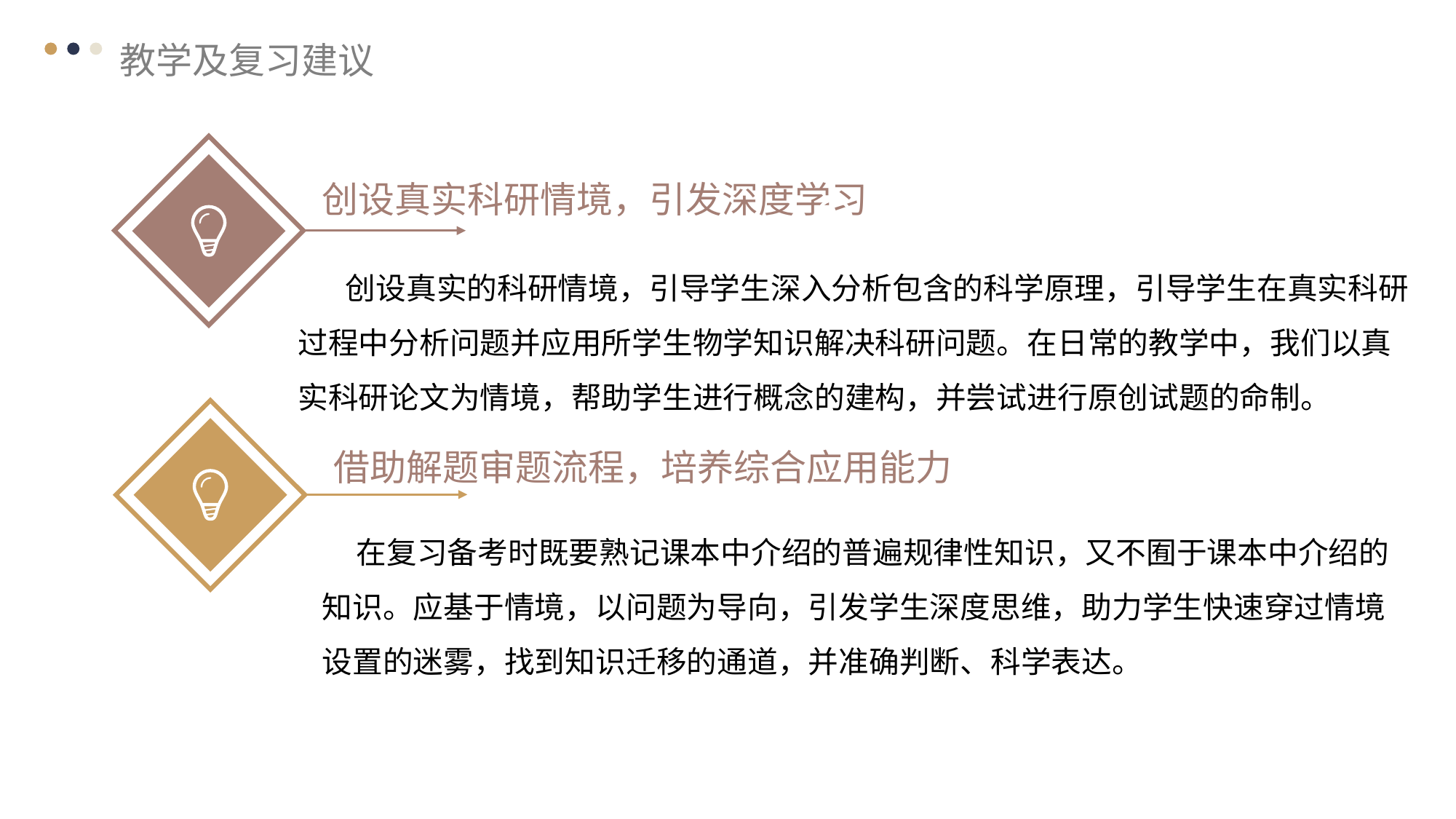

教学及复习建议

创设真实科研情境，引发深度学习

      创设真实的科研情境，引导学生深入分析包含的科学原理，引导学生在真实科研过程中分析问题并应用所学生物学知识解决科研问题。在日常的教学中，我们以真实科研论文为情境，帮助学生进行概念的建构，并尝试进行原创试题的命制。

借助解题审题流程，培养综合应用能力

    在复习备考时既要熟记课本中介绍的普遍规律性知识，又不囿于课本中介绍的知识。应基于情境，以问题为导向，引发学生深度思维，助力学生快速穿过情境设置的迷雾，找到知识迁移的通道，并准确判断、科学表达。